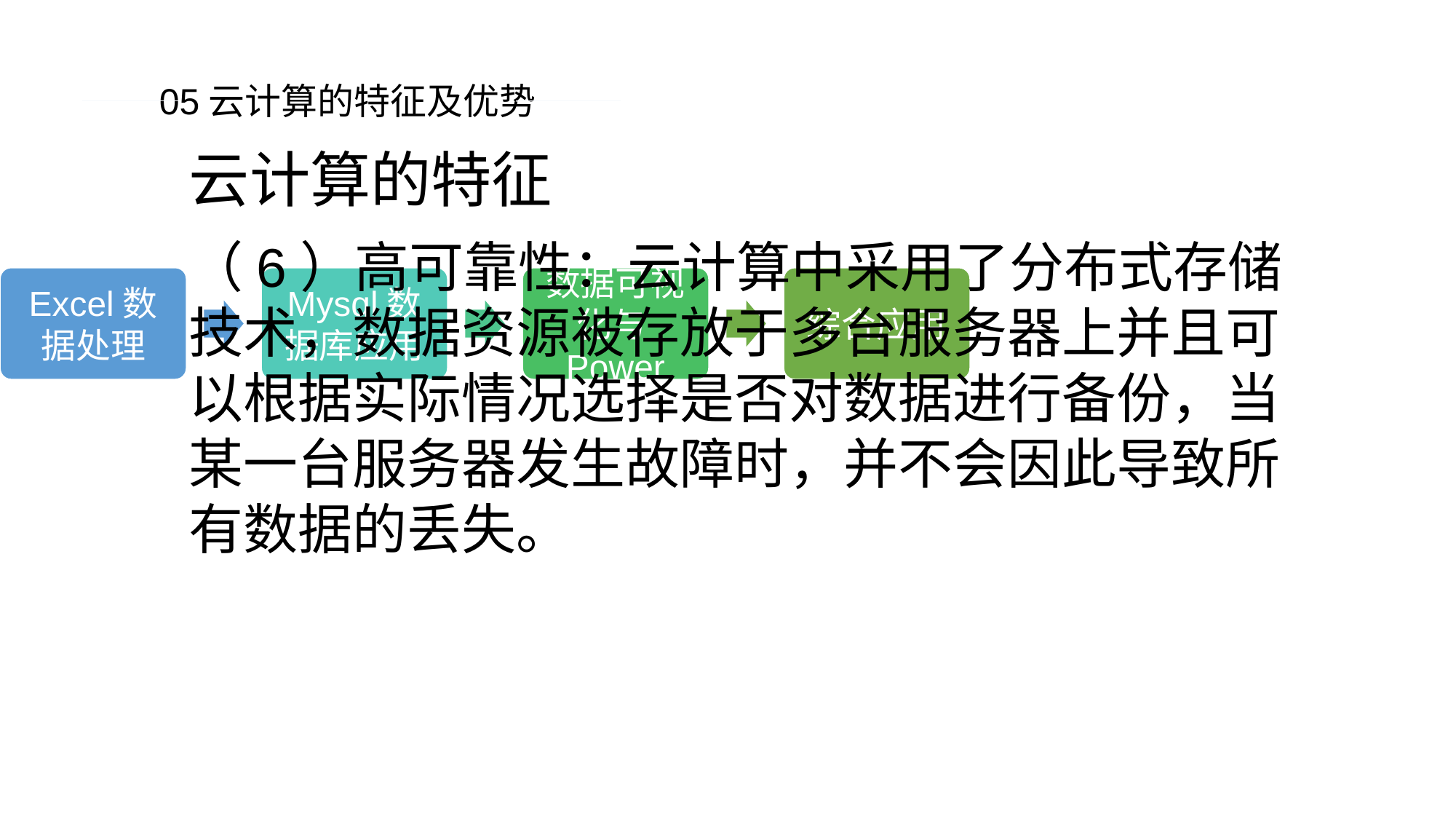

05云计算的特征及优势
Excel数据处理

Mysql数据库应用

数据可视化与Power

综合应用
云计算的特征
（6）高可靠性：云计算中采用了分布式存储技术，数据资源被存放于多台服务器上并且可以根据实际情况选择是否对数据进行备份，当某一台服务器发生故障时，并不会因此导致所有数据的丢失。

PPT模板 http://www.1ppt.com/moban/